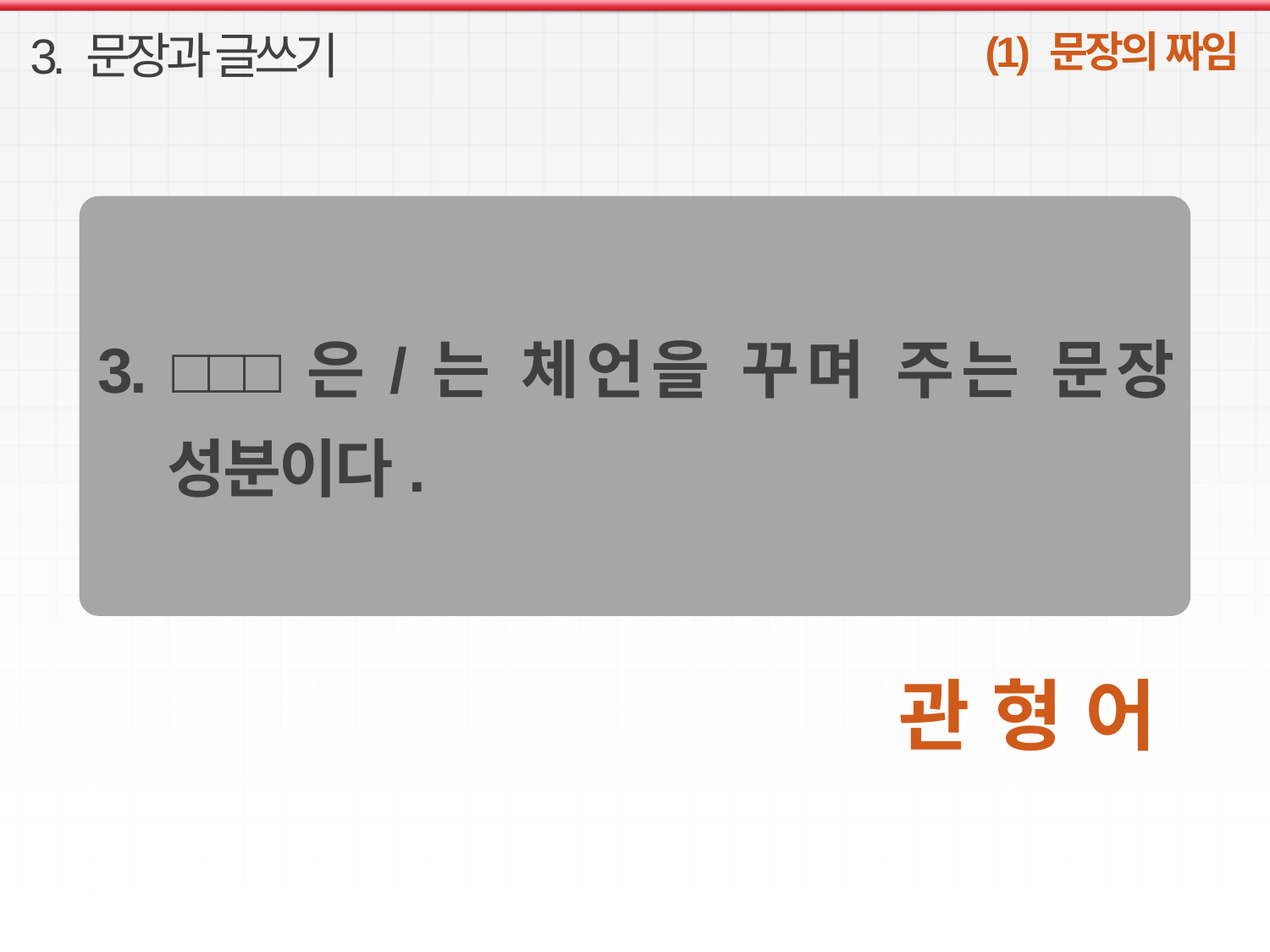

3. 문장과 글쓰기
(1) 문장의 짜임
3. □□□은/는 체언을 꾸며 주는 문장 성분이다.
관 형 어